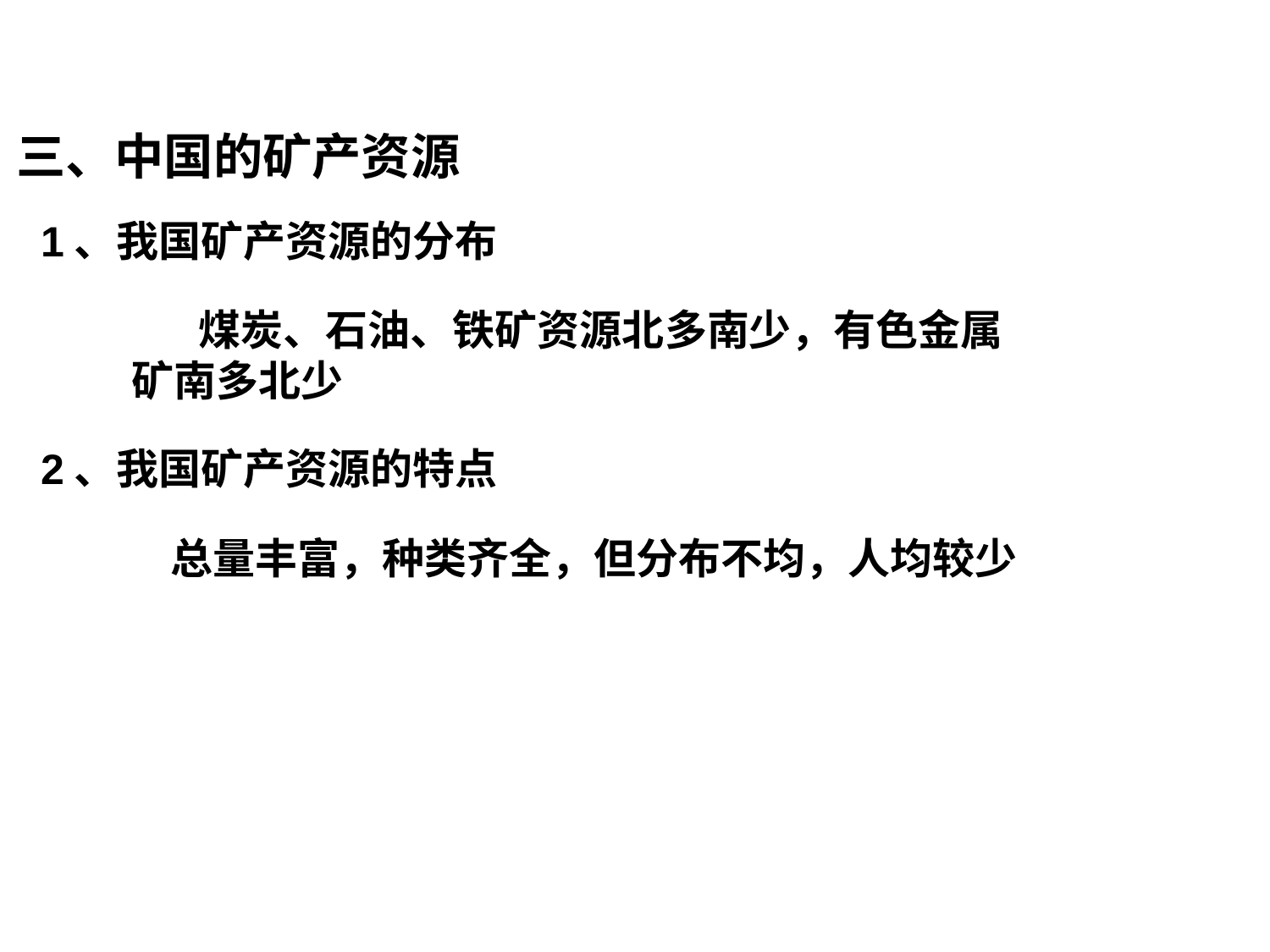

三、中国的矿产资源
1、我国矿产资源的分布
      煤炭、石油、铁矿资源北多南少，有色金属矿南多北少
2、我国矿产资源的特点
   总量丰富，种类齐全，但分布不均，人均较少